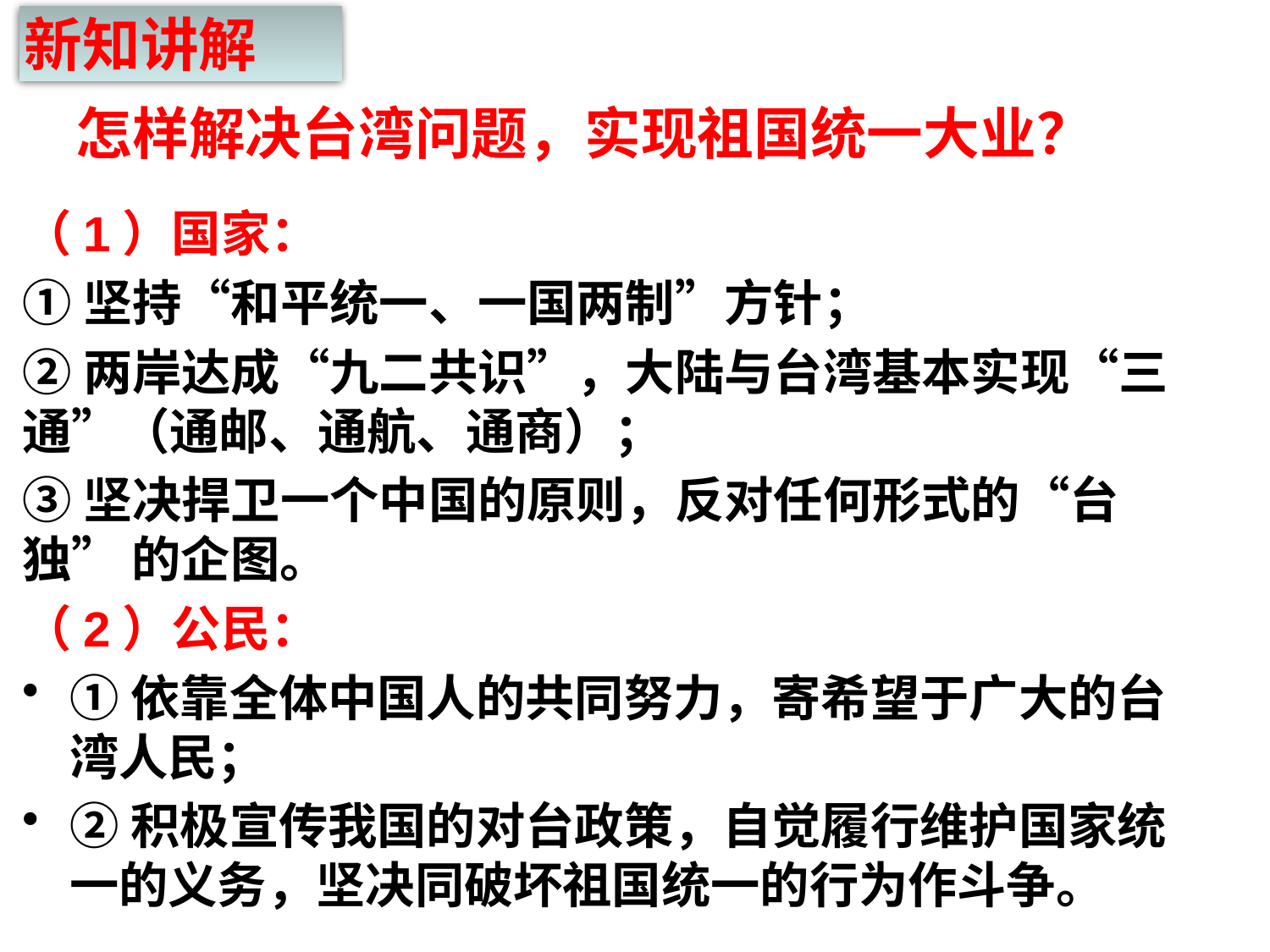

新知讲解
# 怎样解决台湾问题，实现祖国统一大业？
（1）国家：
①坚持“和平统一、一国两制”方针；
②两岸达成“九二共识”，大陆与台湾基本实现“三通”（通邮、通航、通商）；
③坚决捍卫一个中国的原则，反对任何形式的“台独” 的企图。
（2）公民：
①依靠全体中国人的共同努力，寄希望于广大的台湾人民；
②积极宣传我国的对台政策，自觉履行维护国家统一的义务，坚决同破坏祖国统一的行为作斗争。